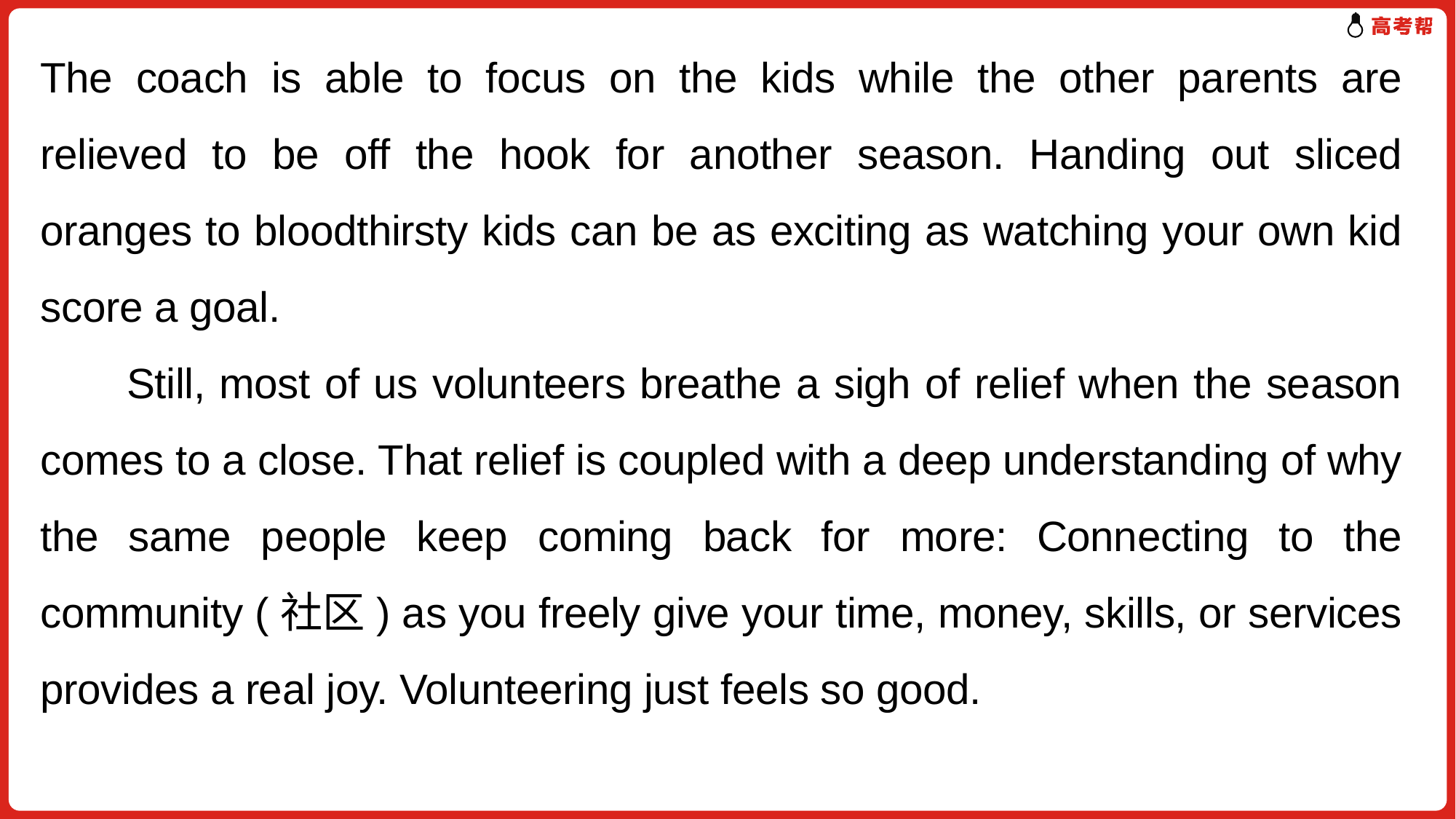

The coach is able to focus on the kids while the other parents are relieved to be off the hook for another season. Handing out sliced oranges to bloodthirsty kids can be as exciting as watching your own kid score a goal.
      Still, most of us volunteers breathe a sigh of relief when the season comes to a close. That relief is coupled with a deep understanding of why the same people keep coming back for more: Connecting to the community (社区) as you freely give your time, money, skills, or services provides a real joy. Volunteering just feels so good.